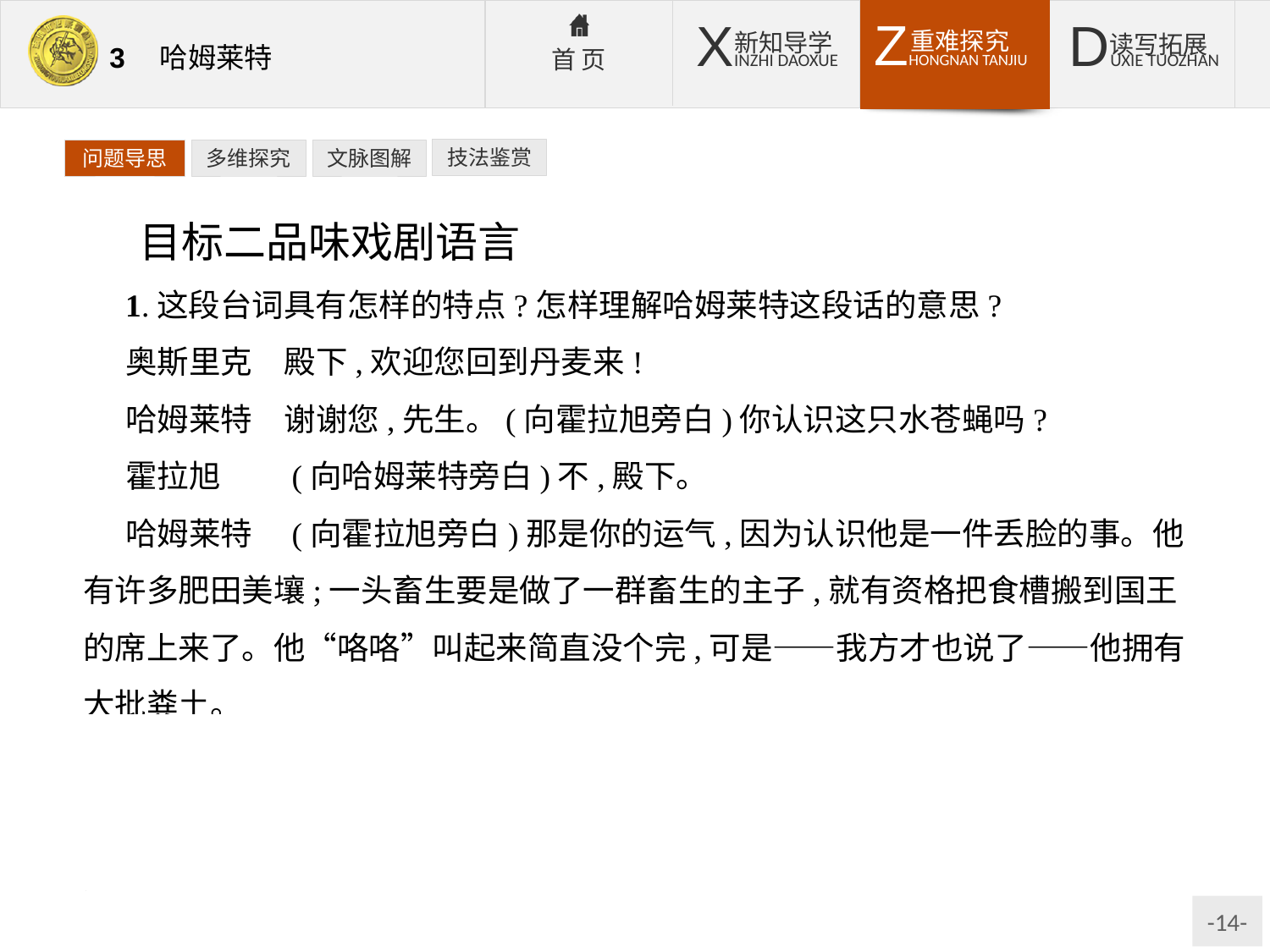

技法鉴赏
问题导思
多维探究
文脉图解
目标二品味戏剧语言
1.这段台词具有怎样的特点?怎样理解哈姆莱特这段话的意思?
奥斯里克　殿下,欢迎您回到丹麦来!
哈姆莱特　谢谢您,先生。(向霍拉旭旁白)你认识这只水苍蝇吗?
霍拉旭　　(向哈姆莱特旁白)不,殿下。
哈姆莱特　(向霍拉旭旁白)那是你的运气,因为认识他是一件丢脸的事。他有许多肥田美壤;一头畜生要是做了一群畜生的主子,就有资格把食槽搬到国王的席上来了。他“咯咯”叫起来简直没个完,可是——我方才也说了——他拥有大批粪土。
提示:哈姆莱特向霍拉旭表现自己对奥斯里克的厌恶。这里的台词表现了莎士比亚善用比喻的语言风格。这是说奥斯里克是一个拥有很多奴隶的贵族,因而成为了王宫的大臣。